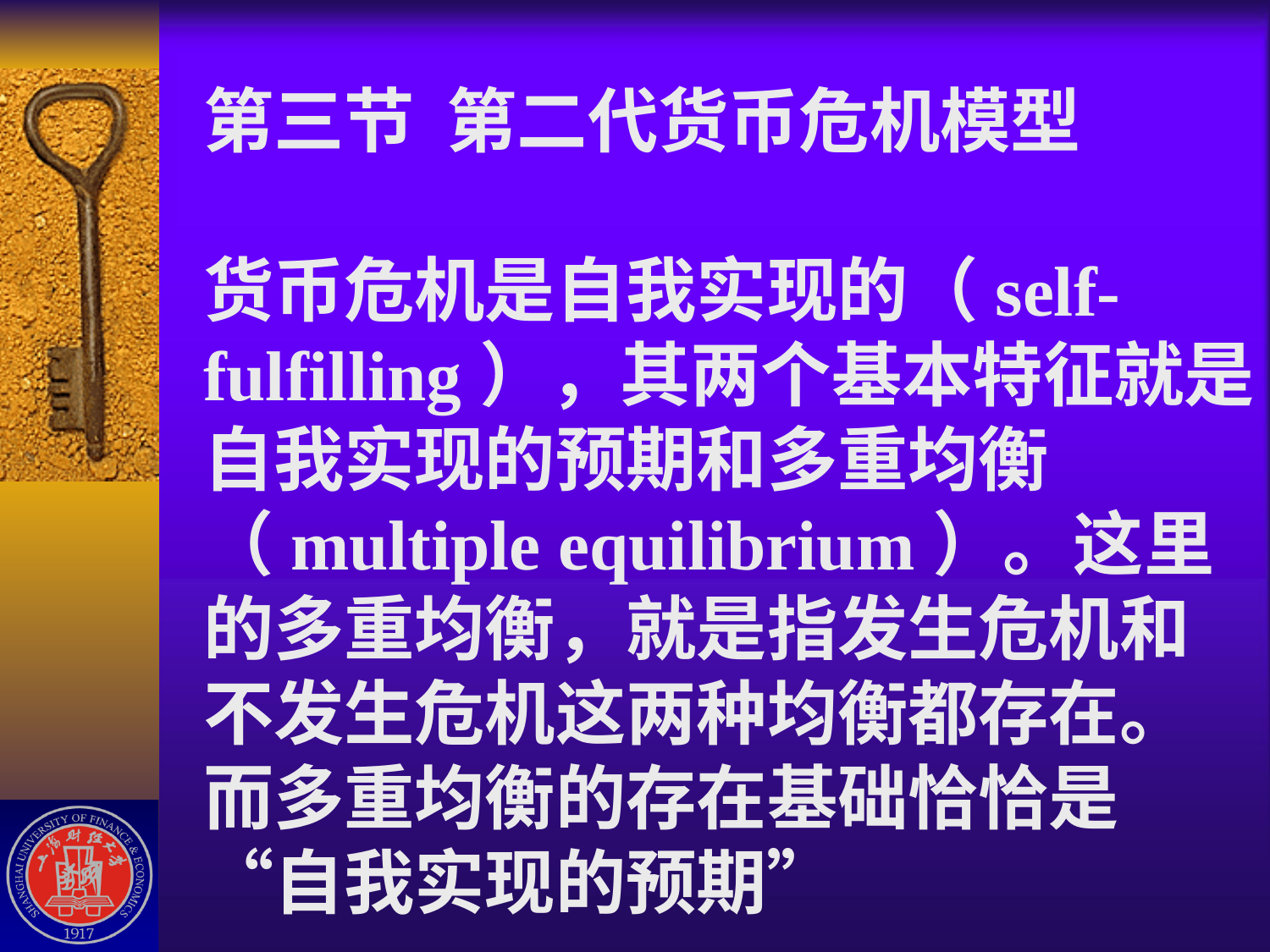

# 第三节  第二代货币危机模型 货币危机是自我实现的（self-fulfilling），其两个基本特征就是自我实现的预期和多重均衡（multiple equilibrium）。这里的多重均衡，就是指发生危机和不发生危机这两种均衡都存在。而多重均衡的存在基础恰恰是“自我实现的预期”